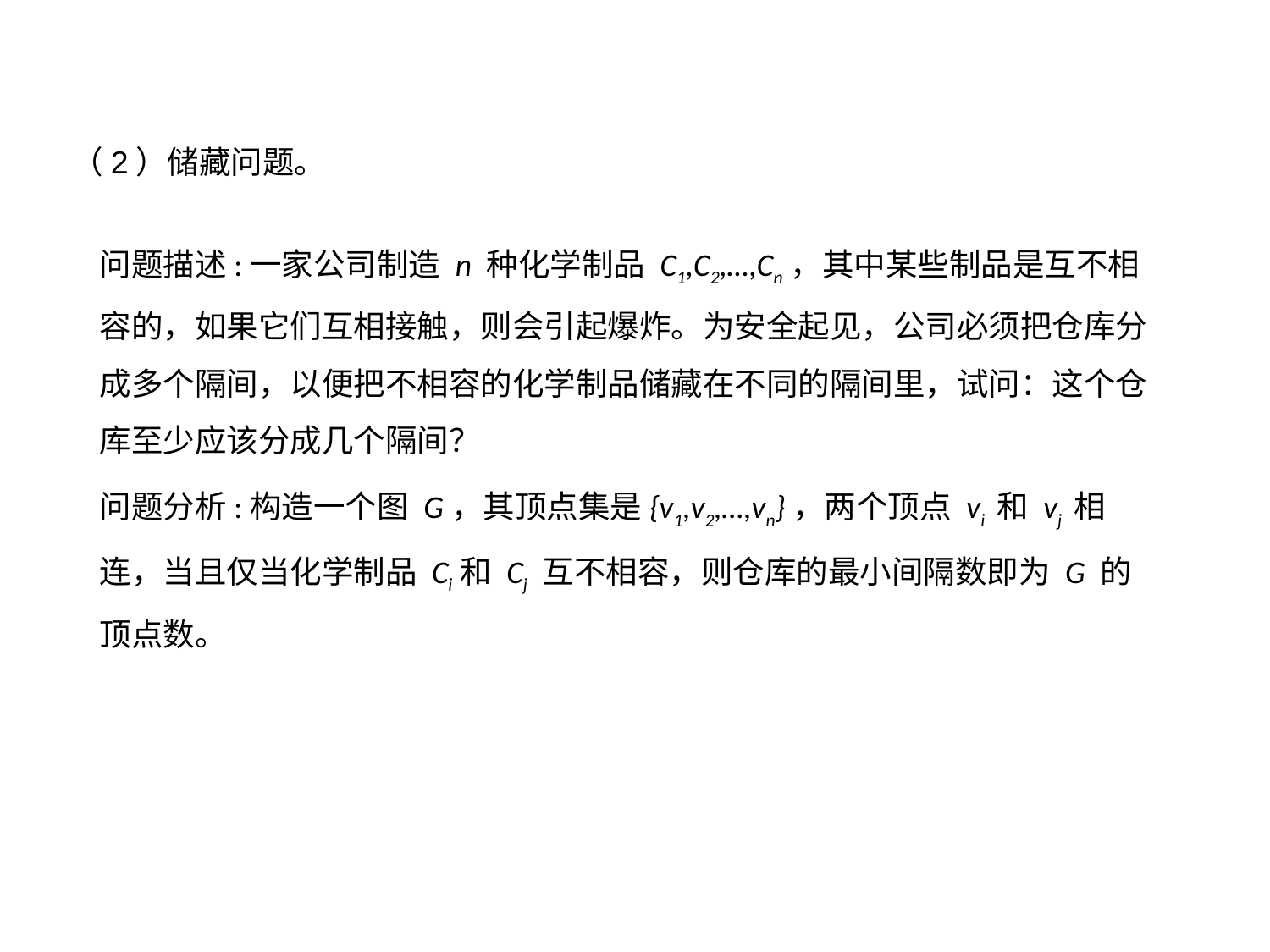

（2）储藏问题。
问题描述:一家公司制造 n 种化学制品 C1,C2,…,Cn，其中某些制品是互不相容的，如果它们互相接触，则会引起爆炸。为安全起见，公司必须把仓库分成多个隔间，以便把不相容的化学制品储藏在不同的隔间里，试问：这个仓库至少应该分成几个隔间？
问题分析:构造一个图 G，其顶点集是{v1,v2,…,vn}，两个顶点 vi 和 vj 相连，当且仅当化学制品 Ci和 Cj 互不相容，则仓库的最小间隔数即为 G 的顶点数。